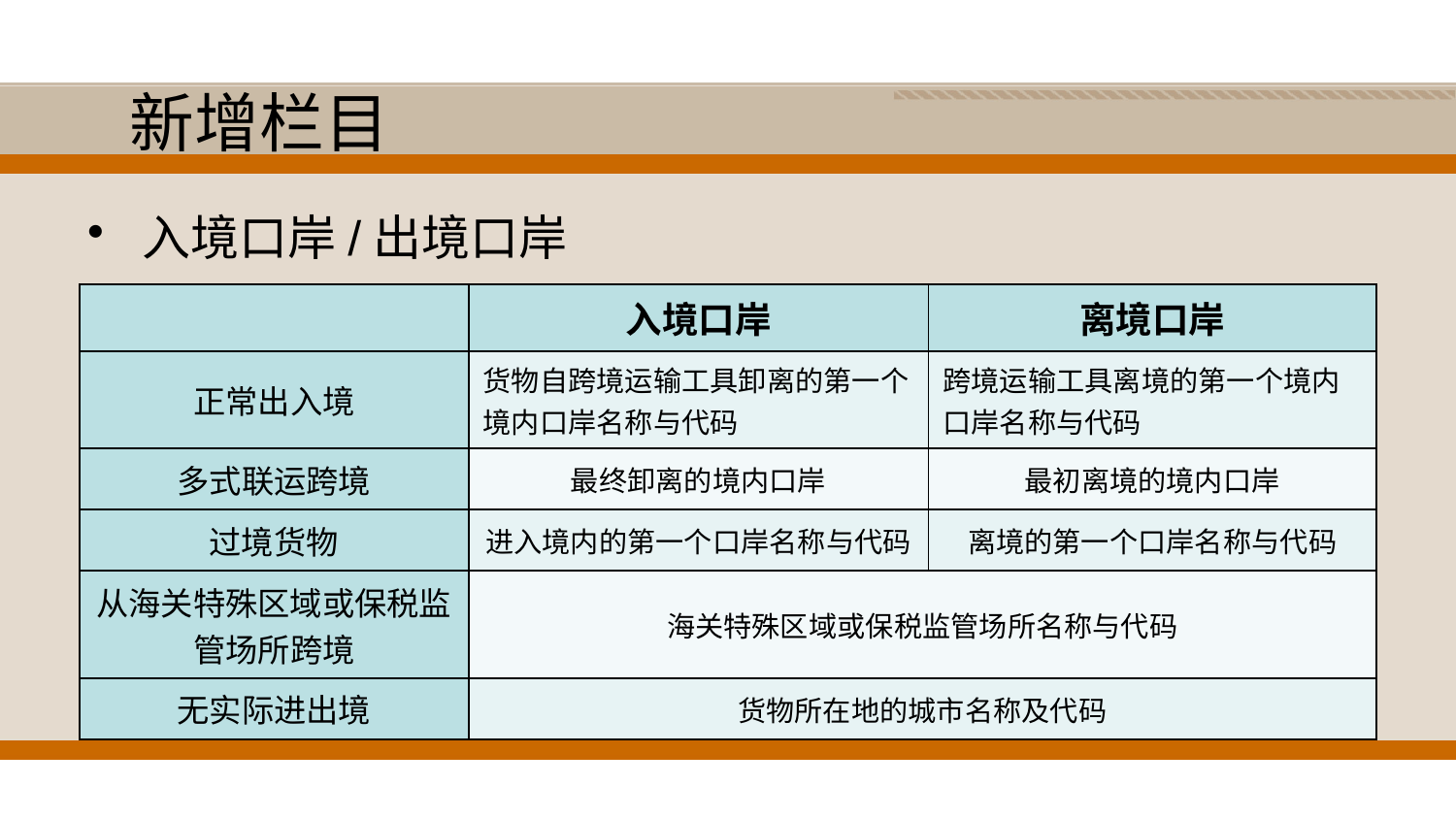

# 新增栏目
入境口岸/出境口岸

|  | 入境口岸 | 离境口岸 |
| --- | --- | --- |
| 正常出入境 | 货物自跨境运输工具卸离的第一个境内口岸名称与代码 | 跨境运输工具离境的第一个境内口岸名称与代码 |
| 多式联运跨境 | 最终卸离的境内口岸 | 最初离境的境内口岸 |
| 过境货物 | 进入境内的第一个口岸名称与代码 | 离境的第一个口岸名称与代码 |
| 从海关特殊区域或保税监管场所跨境 | 海关特殊区域或保税监管场所名称与代码 |  |
| 无实际进出境 | 货物所在地的城市名称及代码 |  |